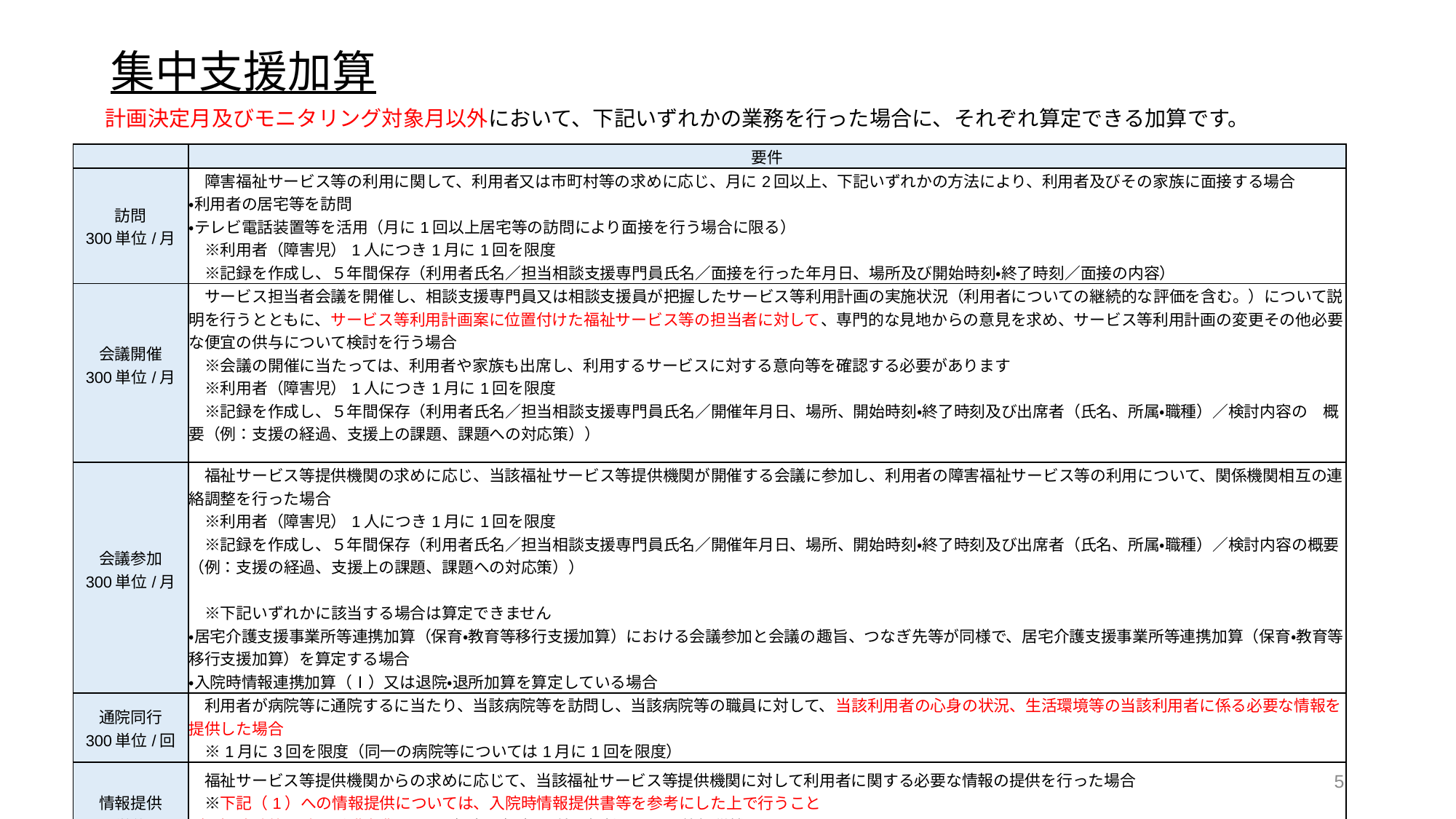

# 集中支援加算
　計画決定月及びモニタリング対象月以外において、下記いずれかの業務を行った場合に、それぞれ算定できる加算です。

|  | 要件 |
| --- | --- |
| 訪問 300単位/月 | 障害福祉サービス等の利用に関して、利用者又は市町村等の求めに応じ、月に2回以上、下記いずれかの方法により、利用者及びその家族に面接する場合 ・利用者の居宅等を訪問 ・テレビ電話装置等を活用（月に1回以上居宅等の訪問により面接を行う場合に限る） 　※利用者（障害児）1人につき1月に1回を限度 　※記録を作成し、５年間保存（利用者氏名／担当相談支援専門員氏名／面接を行った年月日、場所及び開始時刻・終了時刻／面接の内容） |
| 会議開催 300単位/月 | サービス担当者会議を開催し、相談支援専門員又は相談支援員が把握したサービス等利用計画の実施状況（利用者についての継続的な評価を含む。）について説明を行うとともに、サービス等利用計画案に位置付けた福祉サービス等の担当者に対して、専門的な見地からの意見を求め、サービス等利用計画の変更その他必要な便宜の供与について検討を行う場合 　※会議の開催に当たっては、利用者や家族も出席し、利用するサービスに対する意向等を確認する必要があります 　※利用者（障害児）1人につき1月に1回を限度 　※記録を作成し、５年間保存（利用者氏名／担当相談支援専門員氏名／開催年月日、場所、開始時刻・終了時刻及び出席者（氏名、所属・職種）／検討内容の　概要（例：支援の経過、支援上の課題、課題への対応策）） |
| 会議参加 300単位/月 | 福祉サービス等提供機関の求めに応じ、当該福祉サービス等提供機関が開催する会議に参加し、利用者の障害福祉サービス等の利用について、関係機関相互の連絡調整を行った場合 　※利用者（障害児）1人につき1月に1回を限度 　※記録を作成し、５年間保存（利用者氏名／担当相談支援専門員氏名／開催年月日、場所、開始時刻・終了時刻及び出席者（氏名、所属・職種）／検討内容の概要（例：支援の経過、支援上の課題、課題への対応策）） 　※下記いずれかに該当する場合は算定できません ・居宅介護支援事業所等連携加算（保育・教育等移行支援加算）における会議参加と会議の趣旨、つなぎ先等が同様で、居宅介護支援事業所等連携加算（保育・教育等移行支援加算）を算定する場合 ・入院時情報連携加算（Ⅰ）又は退院・退所加算を算定している場合 |
| 通院同行 300単位/回 | 利用者が病院等に通院するに当たり、当該病院等を訪問し、当該病院等の職員に対して、当該利用者の心身の状況、生活環境等の当該利用者に係る必要な情報を提供した場合 　※1月に3回を限度（同一の病院等については1月に1回を限度） |
| 情報提供 150単位/回 | 福祉サービス等提供機関からの求めに応じて、当該福祉サービス等提供機関に対して利用者に関する必要な情報の提供を行った場合 　※下記（1）への情報提供については、入院時情報提供書等を参考にした上で行うこと （1）病院等、訪問看護事業所　　（2）（1）以外の福祉サービス等提供機関 　※1月に1回を限度 |
5